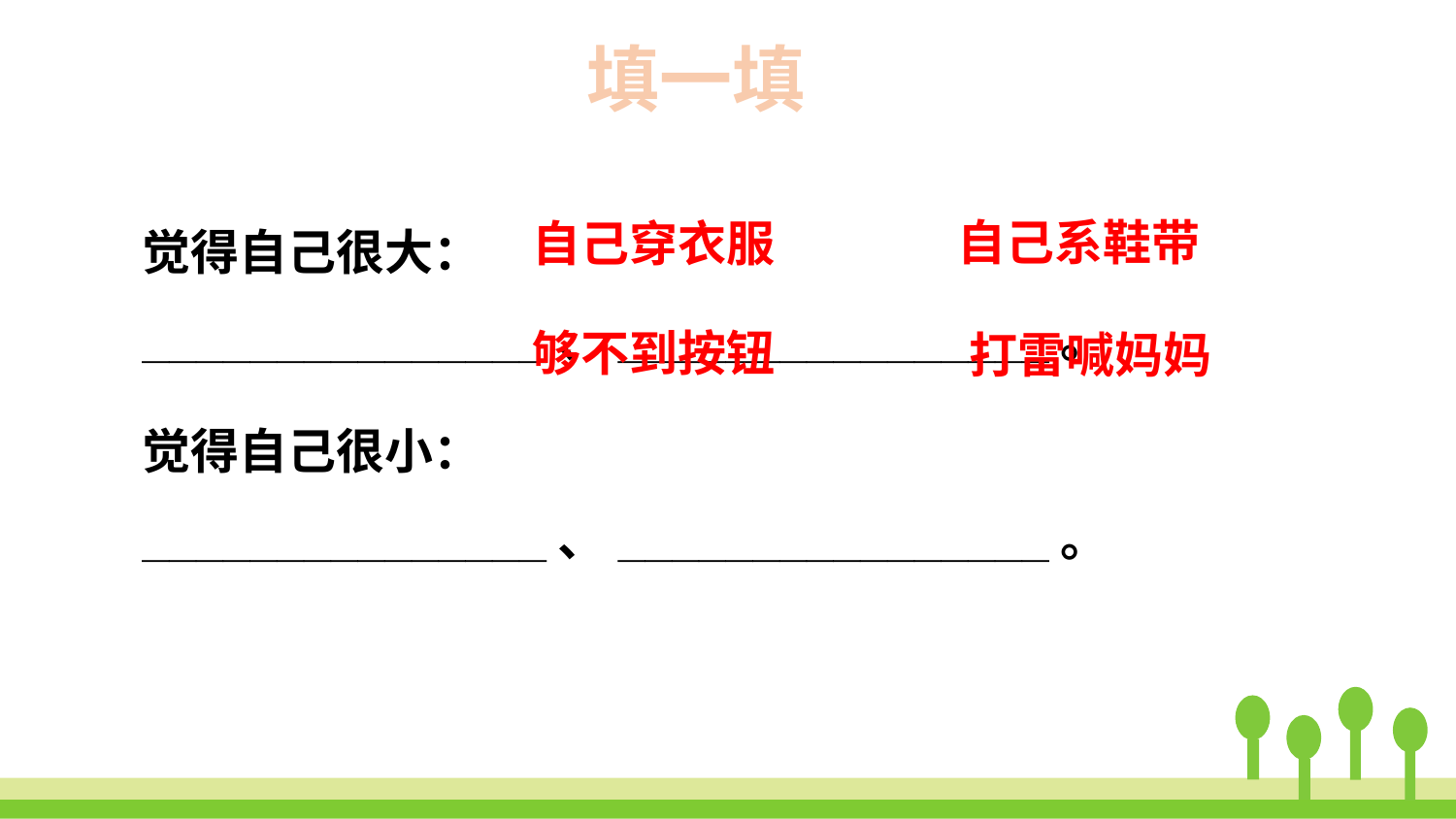

填一填
觉得自己很大：_______________、________________。
觉得自己很小：_______________、________________。
自己系鞋带
自己穿衣服
够不到按钮
打雷喊妈妈